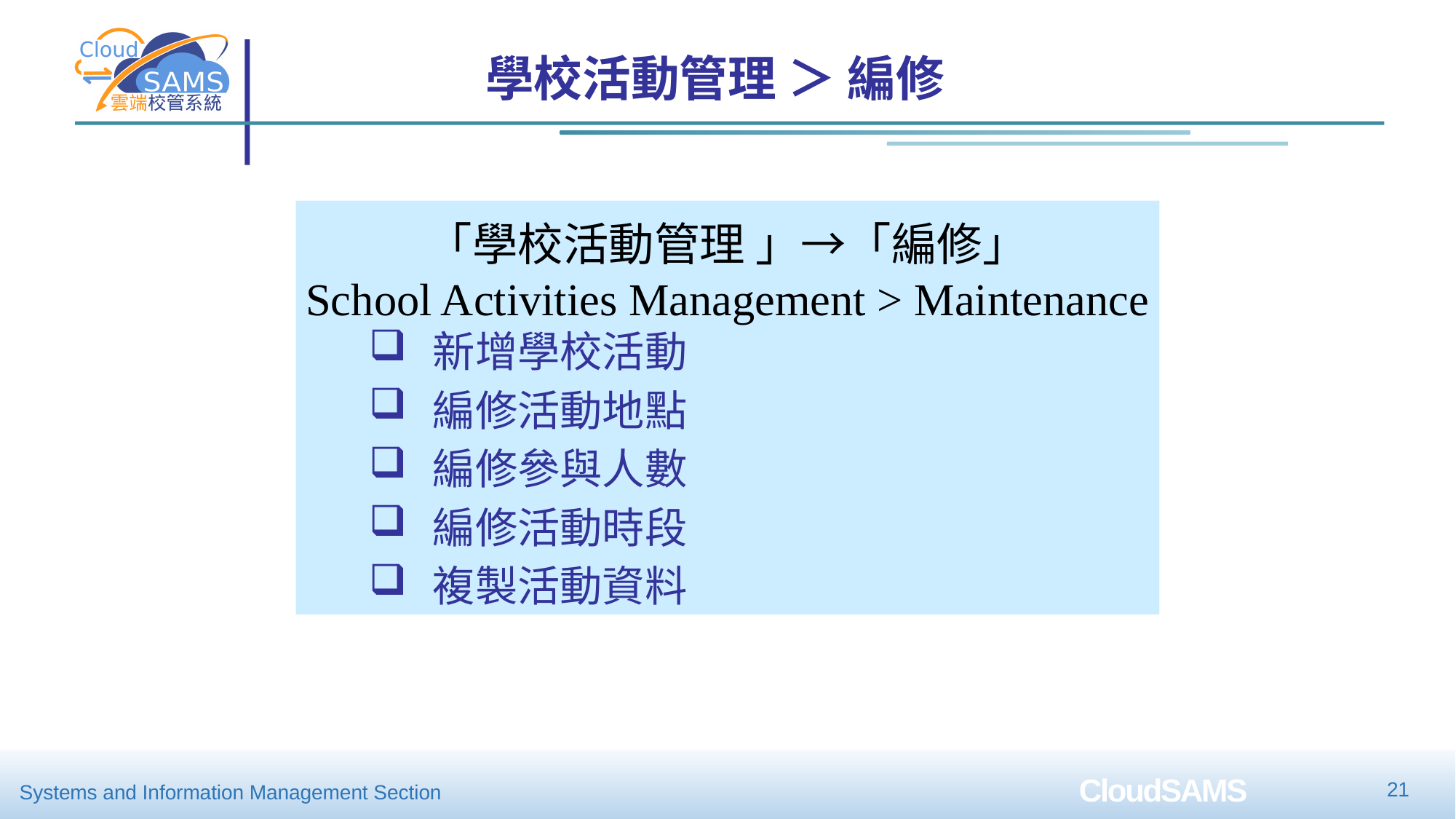

學校活動管理 ＞ 編修
「學校活動管理 」→「編修」
School Activities Management > Maintenance
新增學校活動
編修活動地點
編修參與人數
編修活動時段
複製活動資料
21